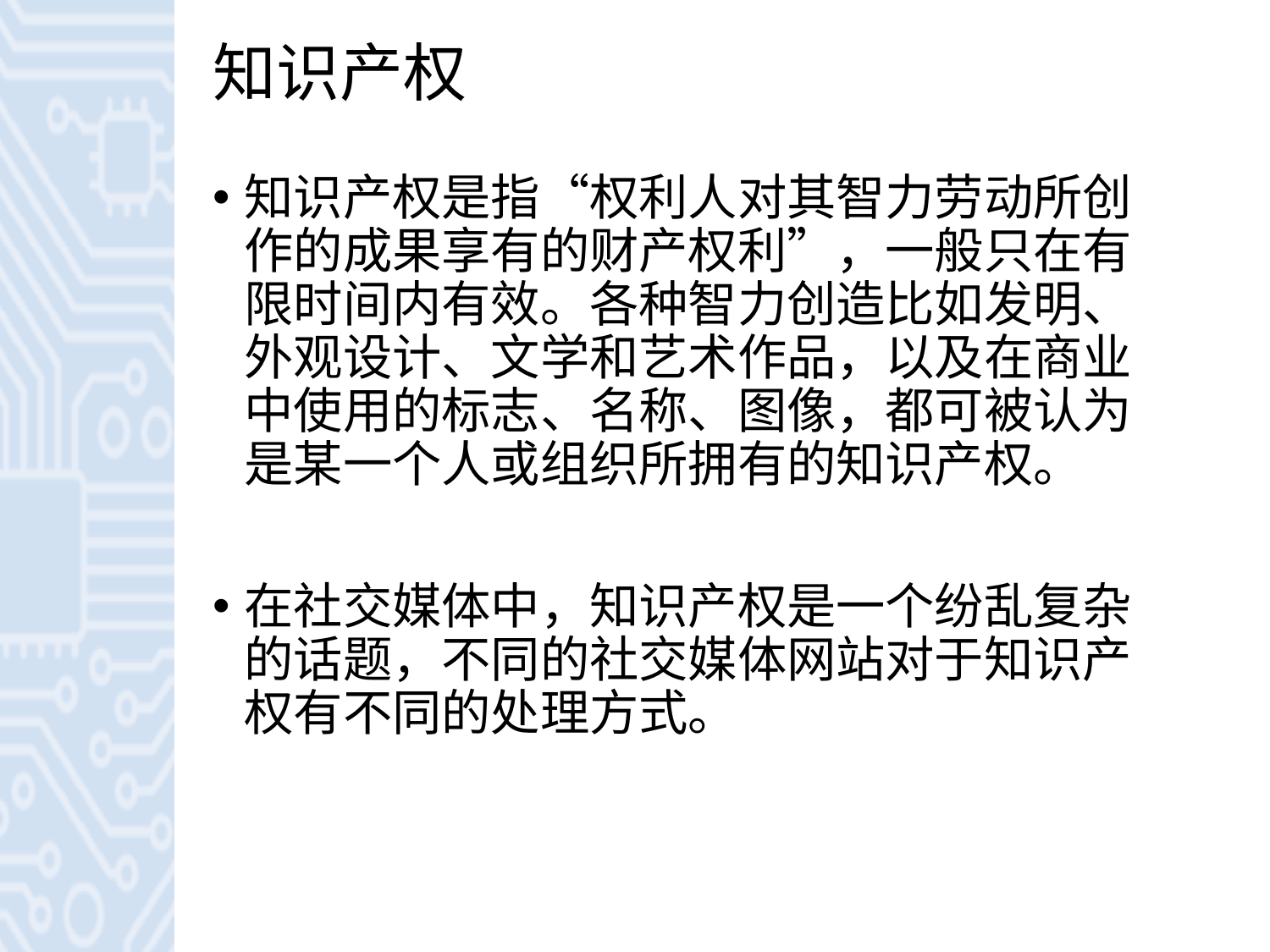

# 知识产权
知识产权是指“权利人对其智力劳动所创作的成果享有的财产权利”，一般只在有限时间内有效。各种智力创造比如发明、外观设计、文学和艺术作品，以及在商业中使用的标志、名称、图像，都可被认为是某一个人或组织所拥有的知识产权。

在社交媒体中，知识产权是一个纷乱复杂的话题，不同的社交媒体网站对于知识产权有不同的处理方式。